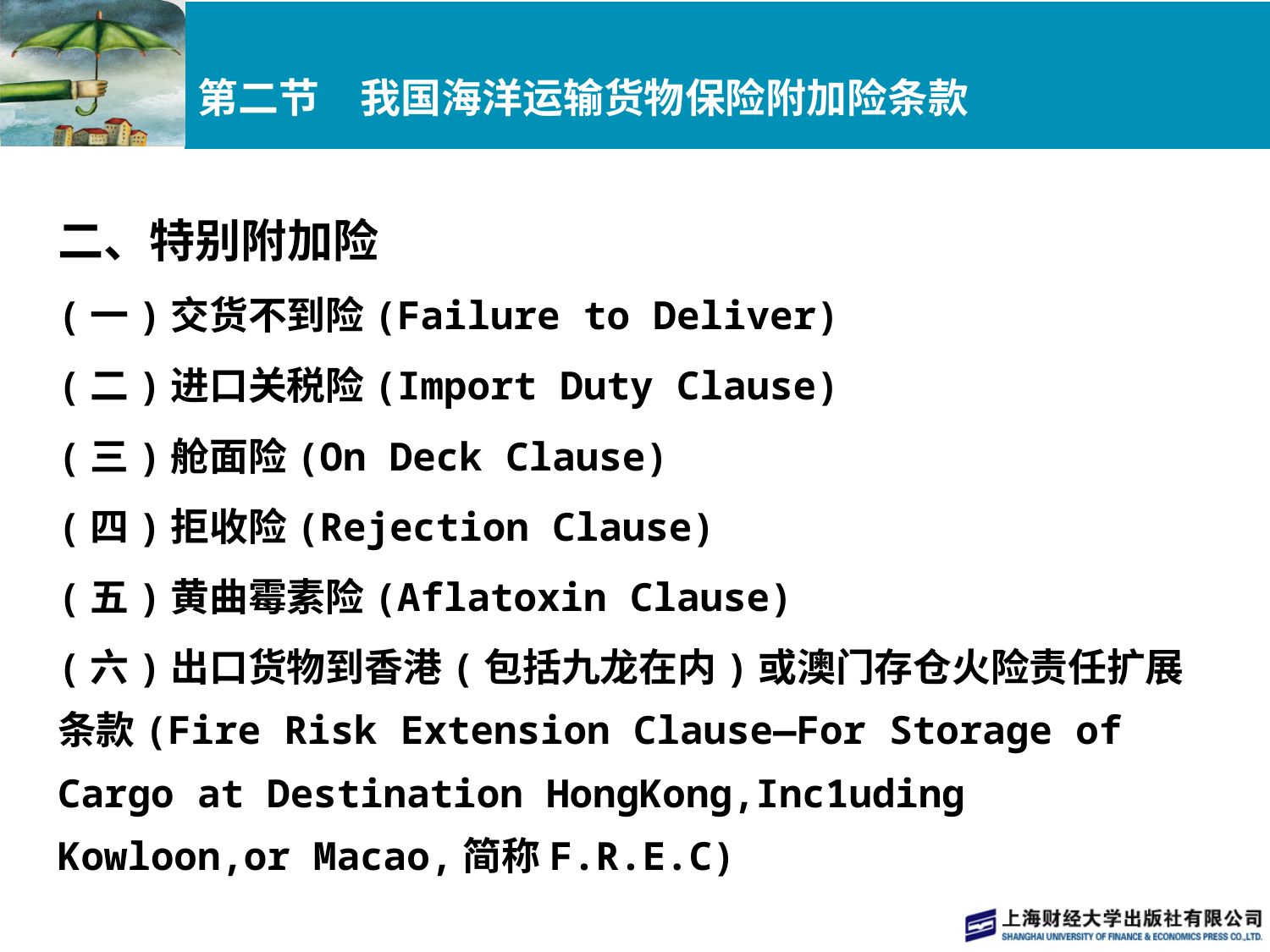

# 第二节　我国海洋运输货物保险附加险条款
二、特别附加险
(一)交货不到险(Failure to Deliver)
(二)进口关税险(Import Duty Clause)
(三)舱面险(On Deck Clause)
(四)拒收险(Rejection Clause)
(五)黄曲霉素险(Aflatoxin Clause)
(六)出口货物到香港(包括九龙在内)或澳门存仓火险责任扩展条款(Fire Risk Extension Clause—For Storage of Cargo at Destination HongKong,Inc1uding Kowloon,or Macao,简称F.R.E.C)